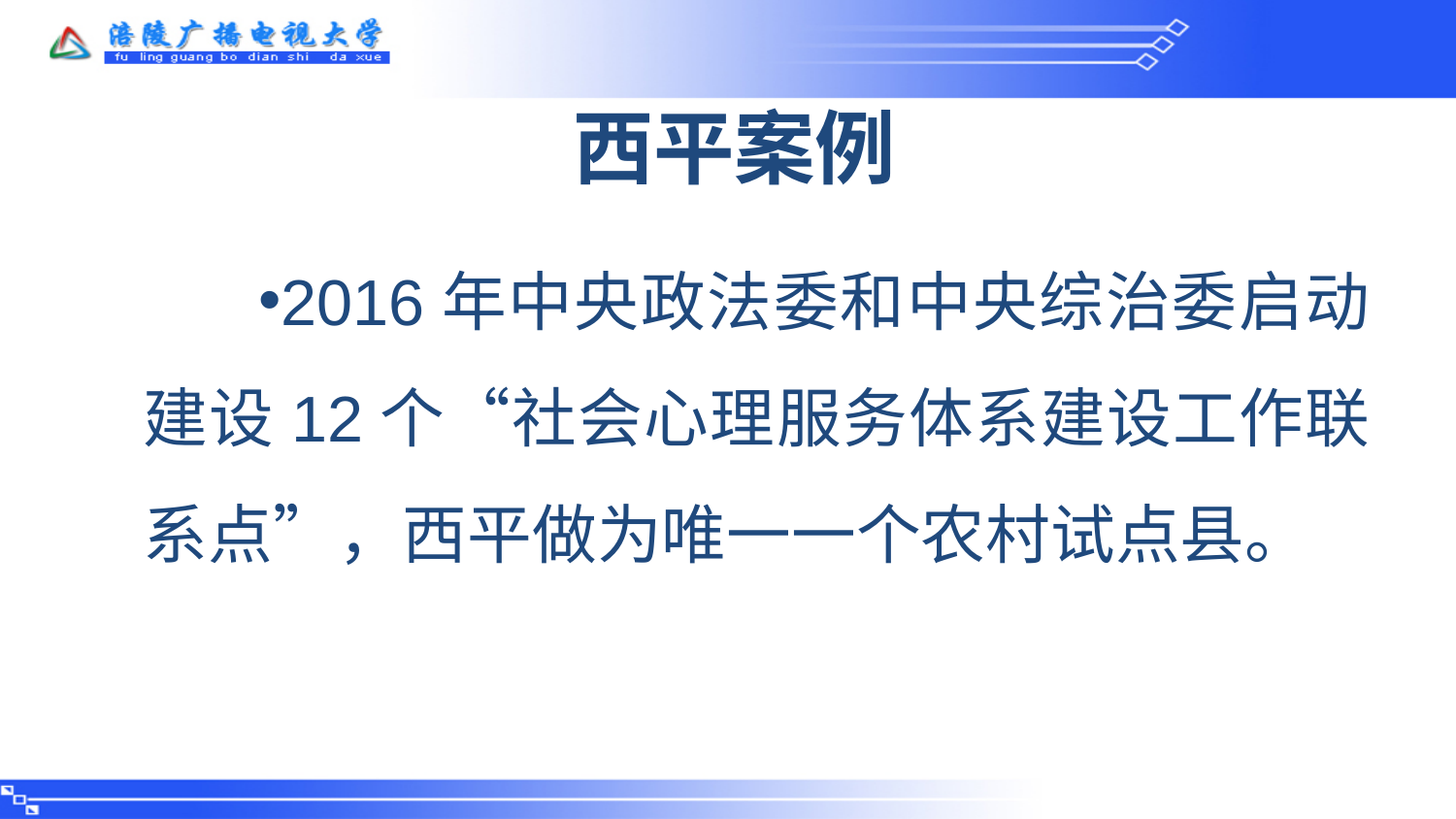

# 西平案例
2016年中央政法委和中央综治委启动建设12个“社会心理服务体系建设工作联系点”，西平做为唯一一个农村试点县。